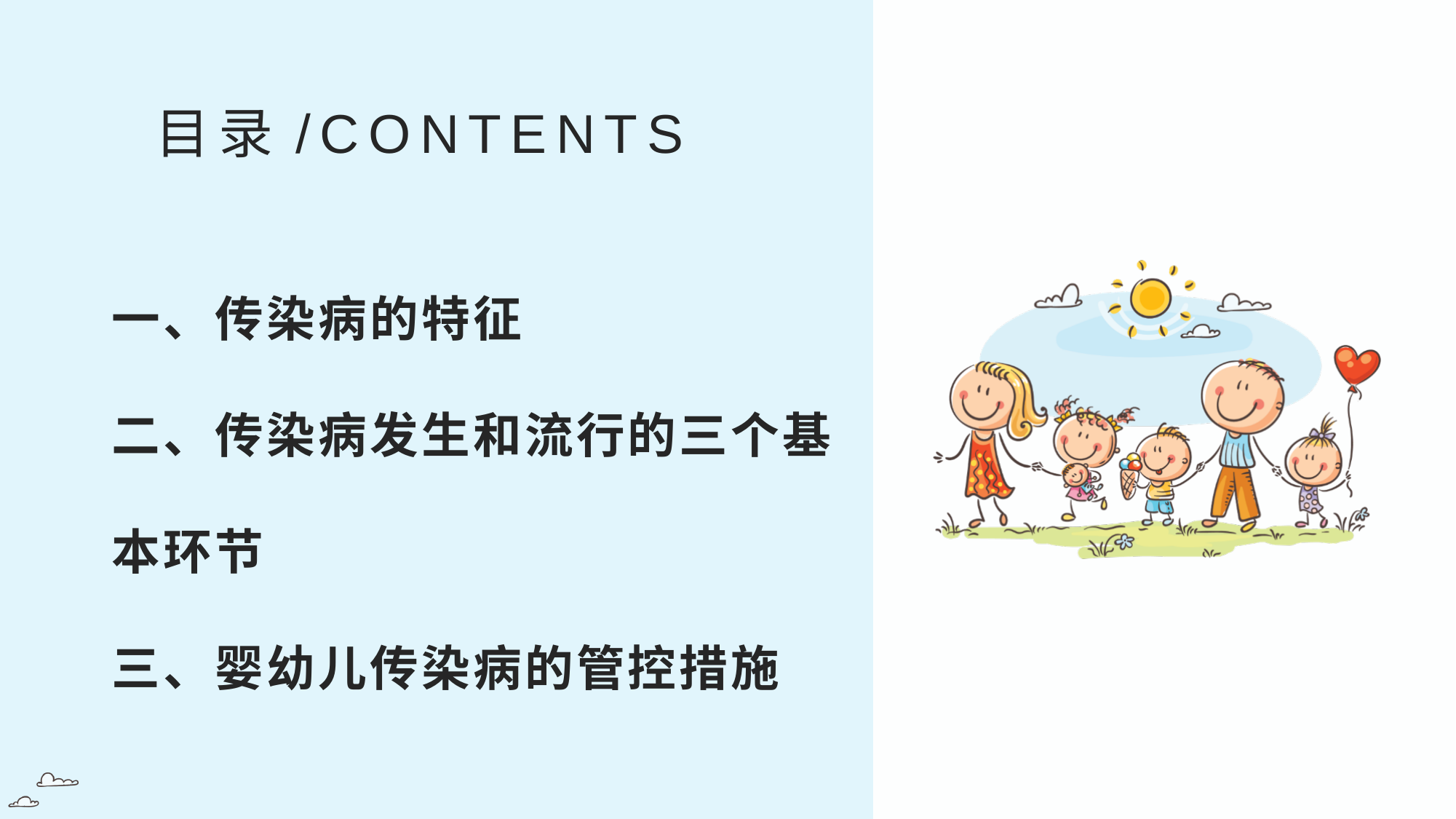

目录/CONTENTS
一、传染病的特征
二、传染病发生和流行的三个基本环节
三、婴幼儿传染病的管控措施